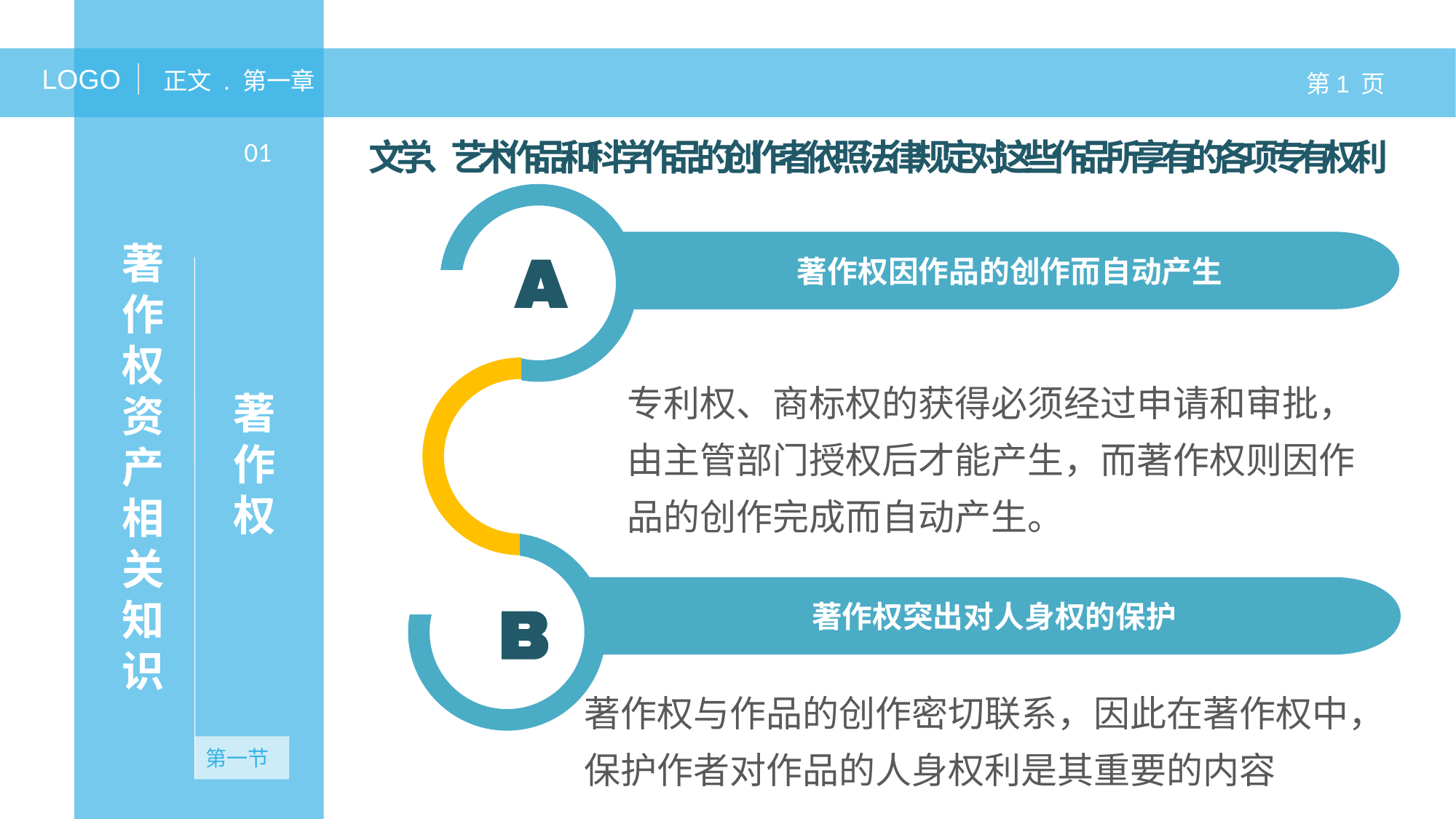

LOGO
正文 . 第一章

第1 页
文学、艺术作品和科学作品的创作者依照法律规定对这些作品所享有的各项专有权利
01

著作权资产相关知识
著作权因作品的创作而自动产生
A

专利权、商标权的获得必须经过申请和审批，由主管部门授权后才能产生，而著作权则因作品的创作完成而自动产生。
著作权

著作权突出对人身权的保护
B
著作权与作品的创作密切联系，因此在著作权中，保护作者对作品的人身权利是其重要的内容
第一节